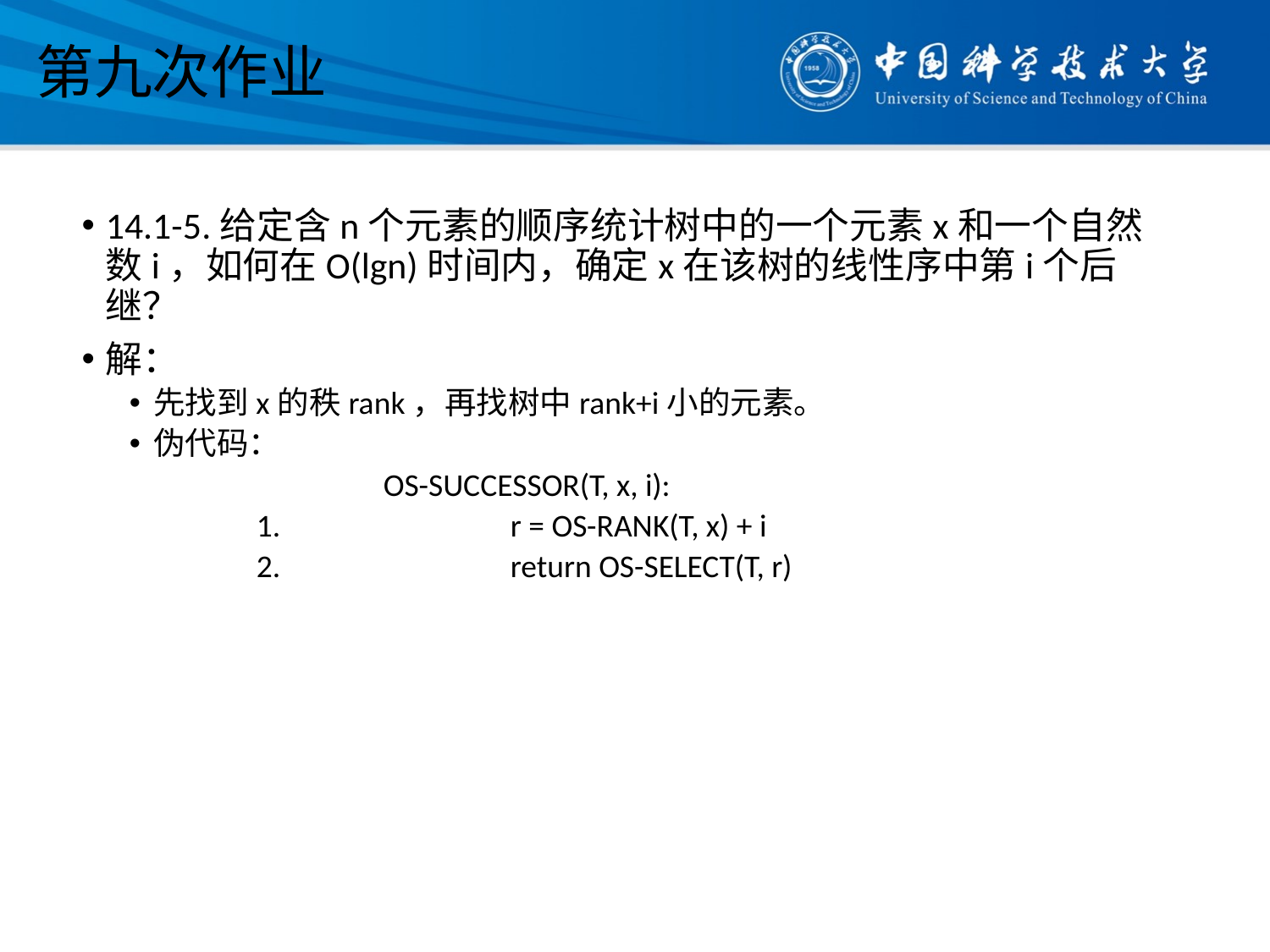

# 第九次作业
14.1-5.给定含n个元素的顺序统计树中的一个元素x和一个自然数i，如何在O(lgn)时间内，确定x在该树的线性序中第i个后继？
解：
先找到x的秩rank，再找树中rank+i小的元素。
伪代码：
		OS-SUCCESSOR(T, x, i):
	1.		r = OS-RANK(T, x) + i
	2.		return OS-SELECT(T, r)